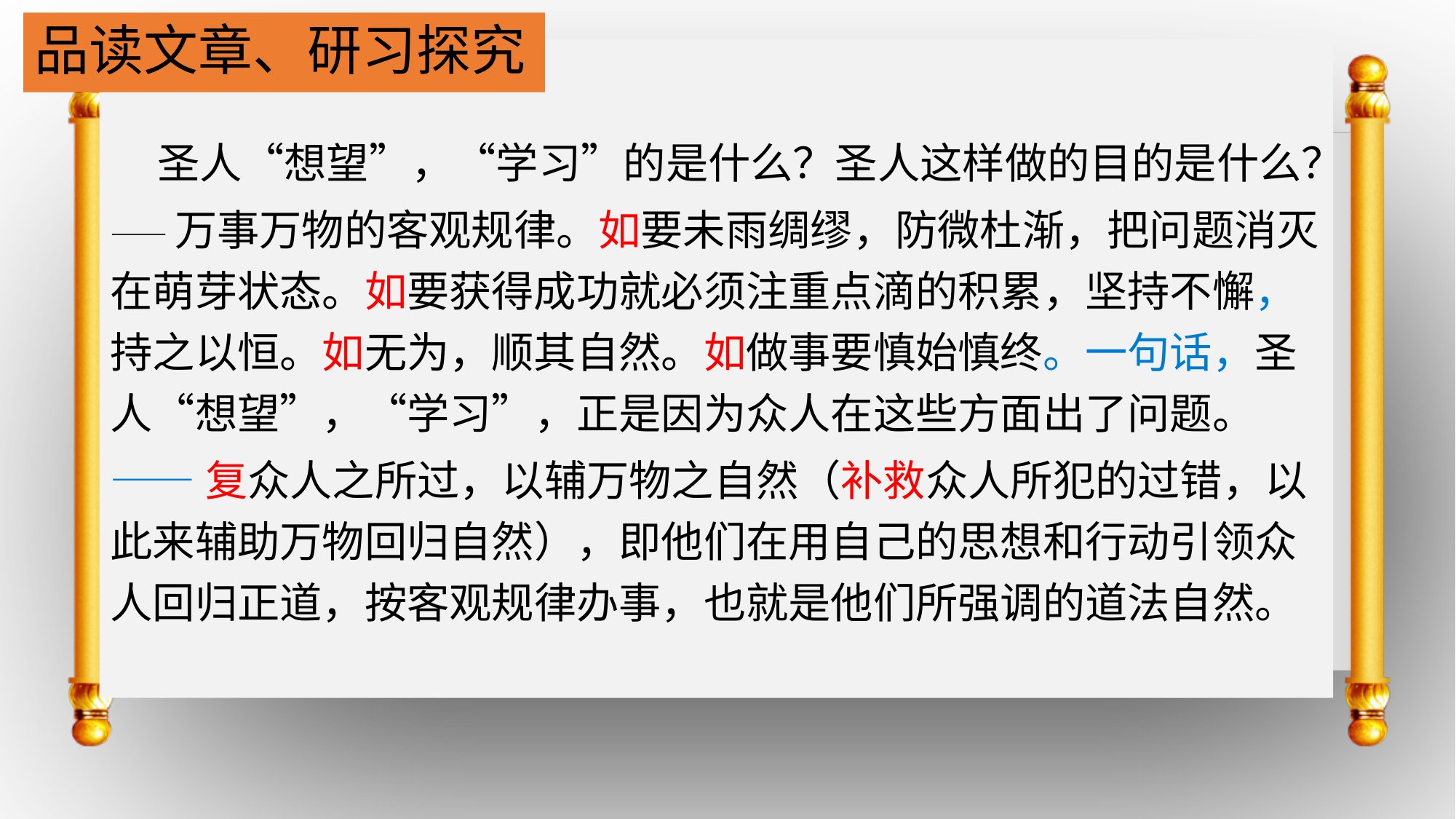

# 品读文章、研习探究

     圣人“想望”，“学习”的是什么？圣人这样做的目的是什么？
——万事万物的客观规律。如要未雨绸缪，防微杜渐，把问题消灭在萌芽状态。如要获得成功就必须注重点滴的积累，坚持不懈，持之以恒。如无为，顺其自然。如做事要慎始慎终。一句话，圣人“想望”，“学习”，正是因为众人在这些方面出了问题。
——复众人之所过，以辅万物之自然（补救众人所犯的过错，以此来辅助万物回归自然），即他们在用自己的思想和行动引领众人回归正道，按客观规律办事，也就是他们所强调的道法自然。